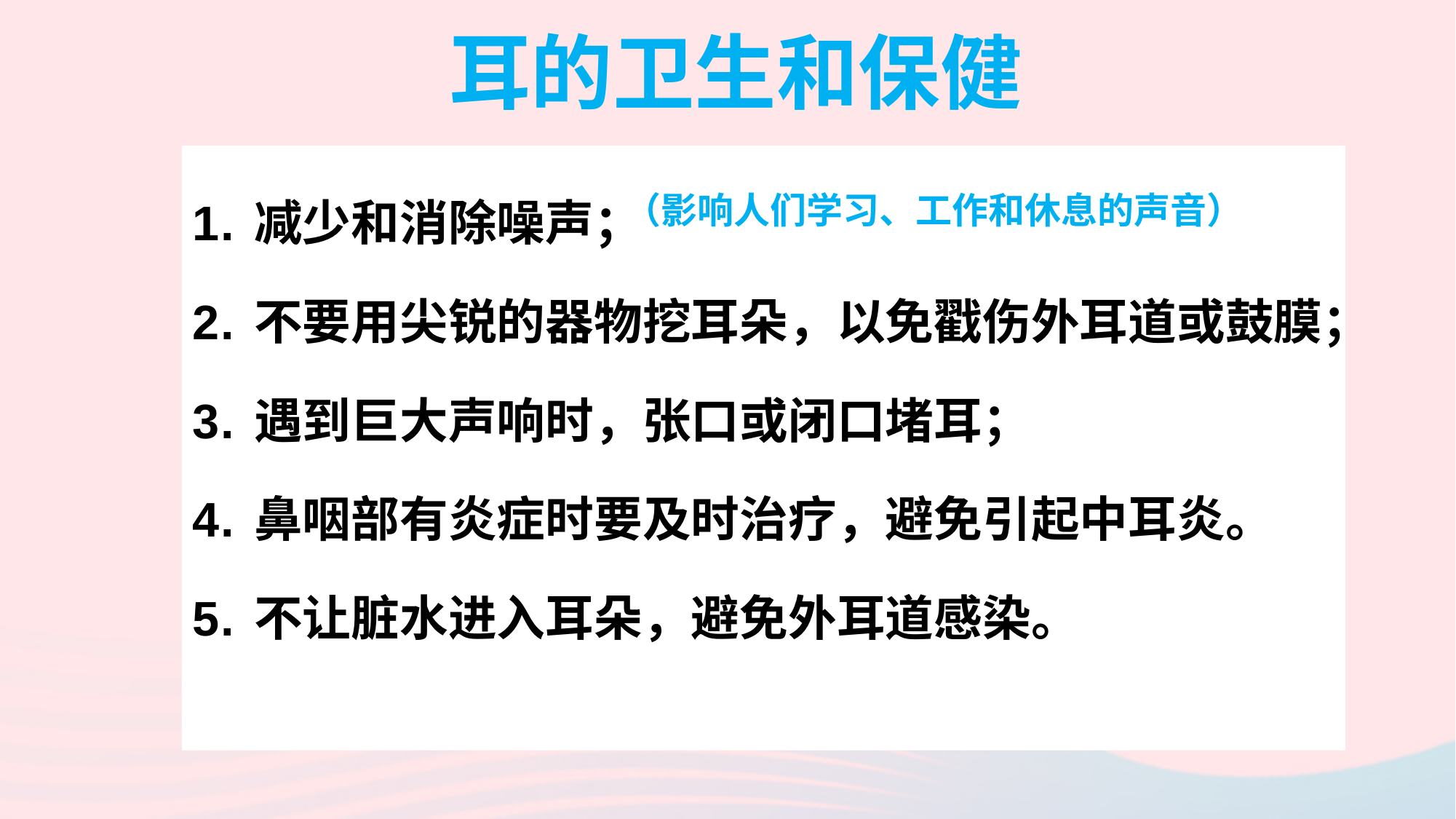

耳的卫生和保健
减少和消除噪声；
不要用尖锐的器物挖耳朵，以免戳伤外耳道或鼓膜；
遇到巨大声响时，张口或闭口堵耳；
鼻咽部有炎症时要及时治疗，避免引起中耳炎。
不让脏水进入耳朵，避免外耳道感染。

（影响人们学习、工作和休息的声音）